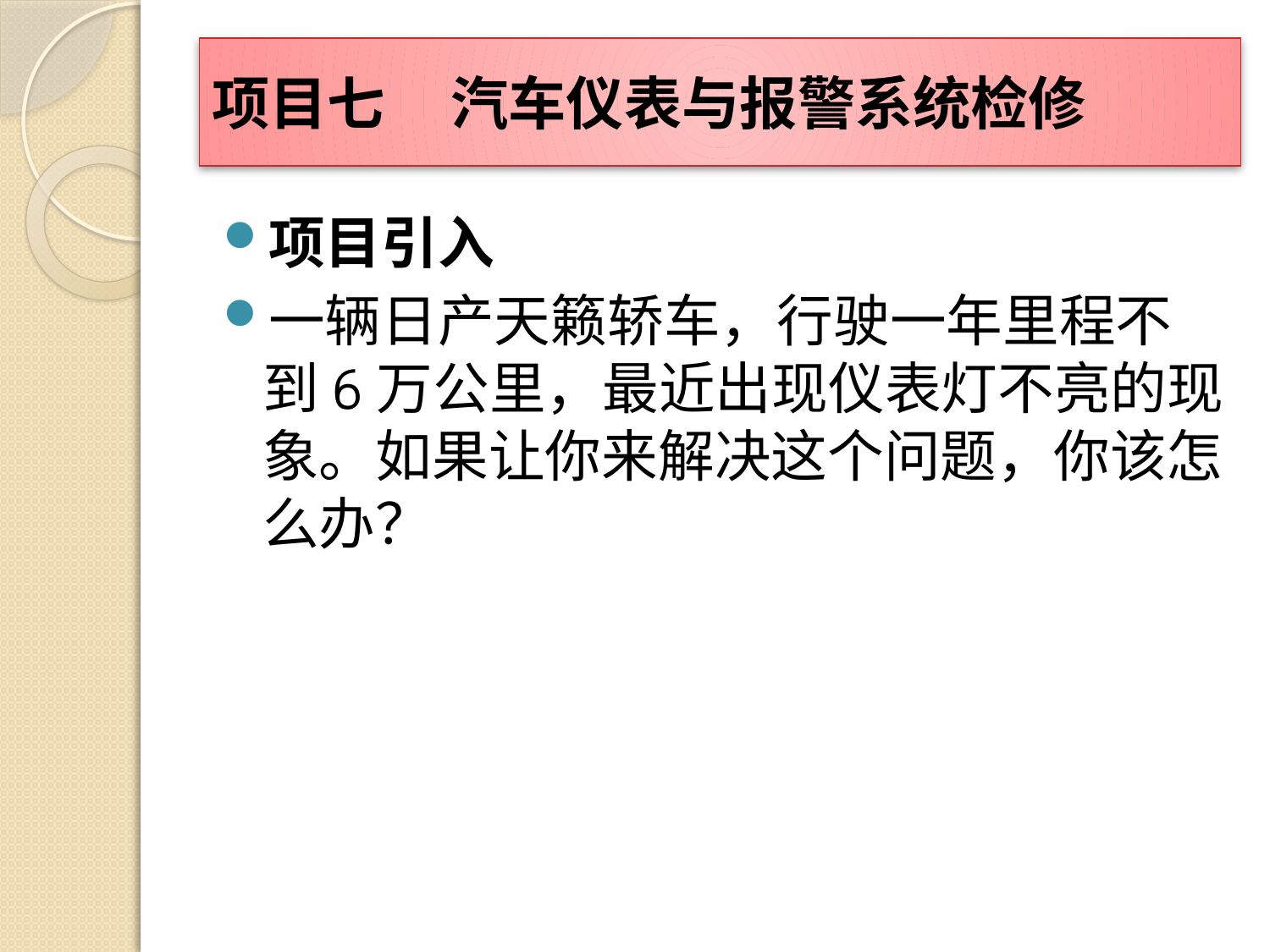

#
项目七     汽车仪表与报警系统检修
项目引入
一辆日产天籁轿车，行驶一年里程不到6万公里，最近出现仪表灯不亮的现象。如果让你来解决这个问题，你该怎么办？